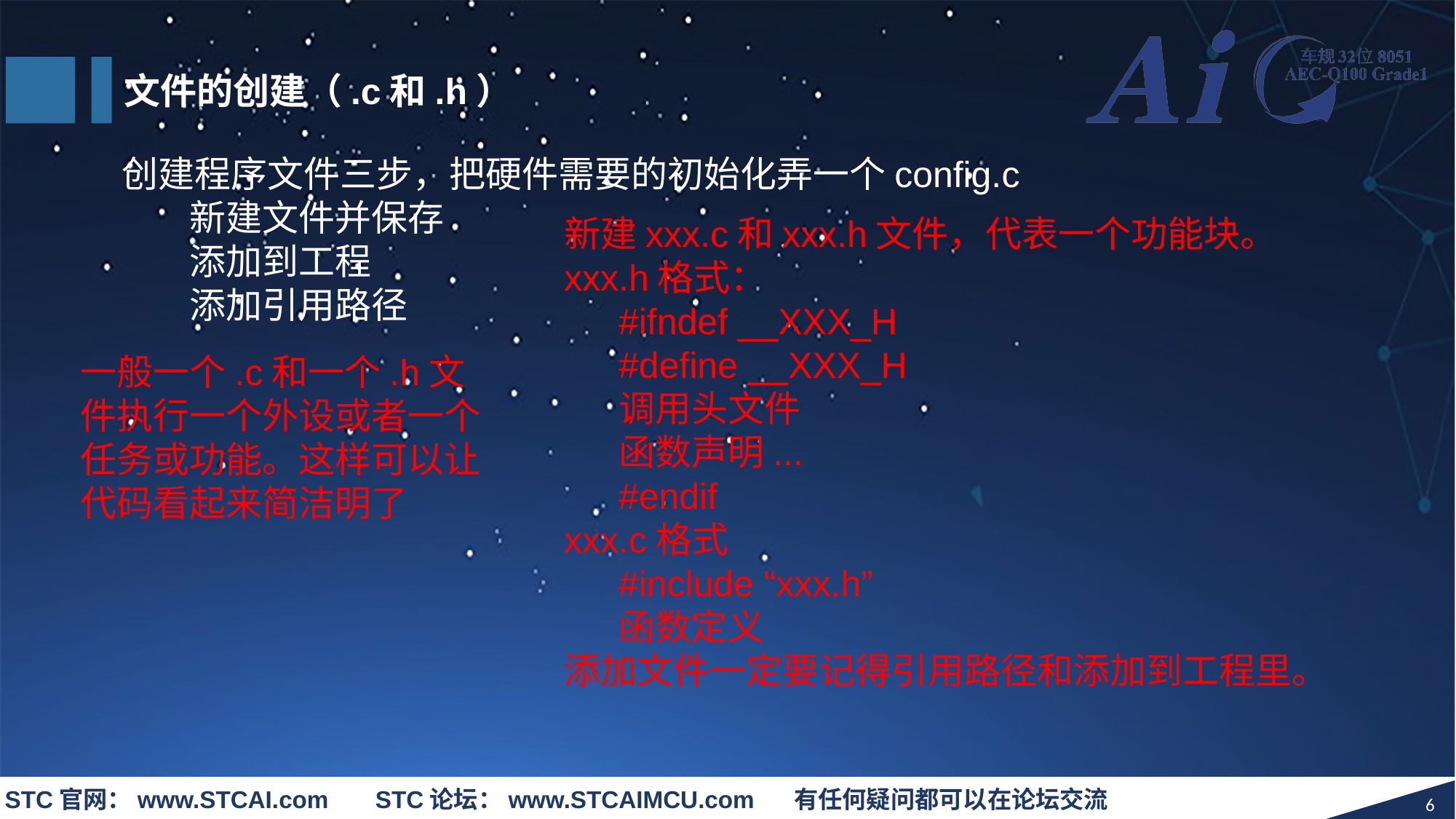

文件的创建（.c和.h）
    创建程序文件三步，把硬件需要的初始化弄一个config.c
    	新建文件并保存
    	添加到工程
    	添加引用路径
新建xxx.c和xxx.h文件，代表一个功能块。
xxx.h格式：
#ifndef __XXX_H
#define __XXX_H
调用头文件
函数声明...
#endif
xxx.c格式
#include “xxx.h”
函数定义
添加文件一定要记得引用路径和添加到工程里。
一般一个.c和一个.h文件执行一个外设或者一个任务或功能。这样可以让代码看起来简洁明了